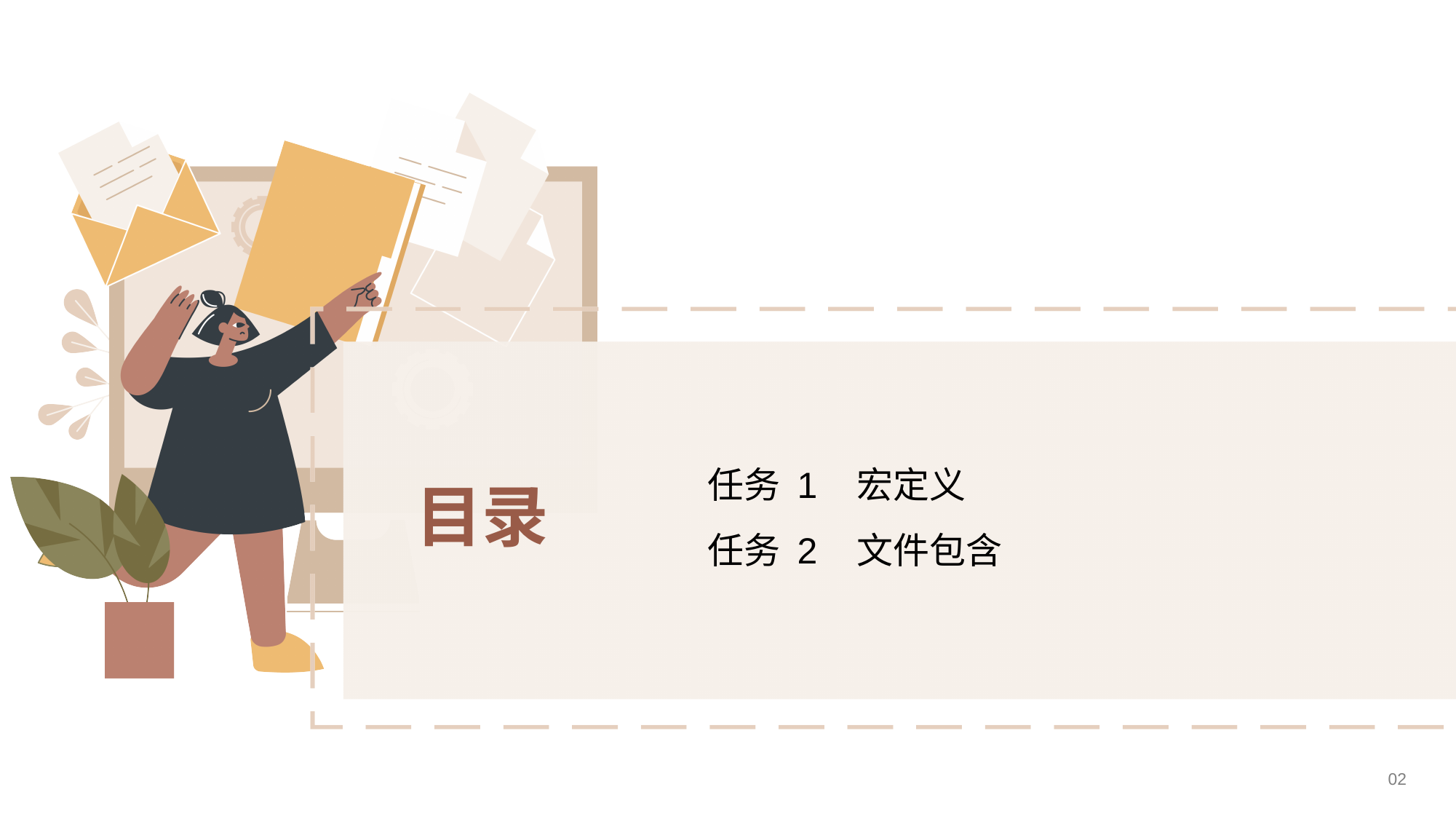

任务 1   宏定义
任务 2   文件包含
目录
02